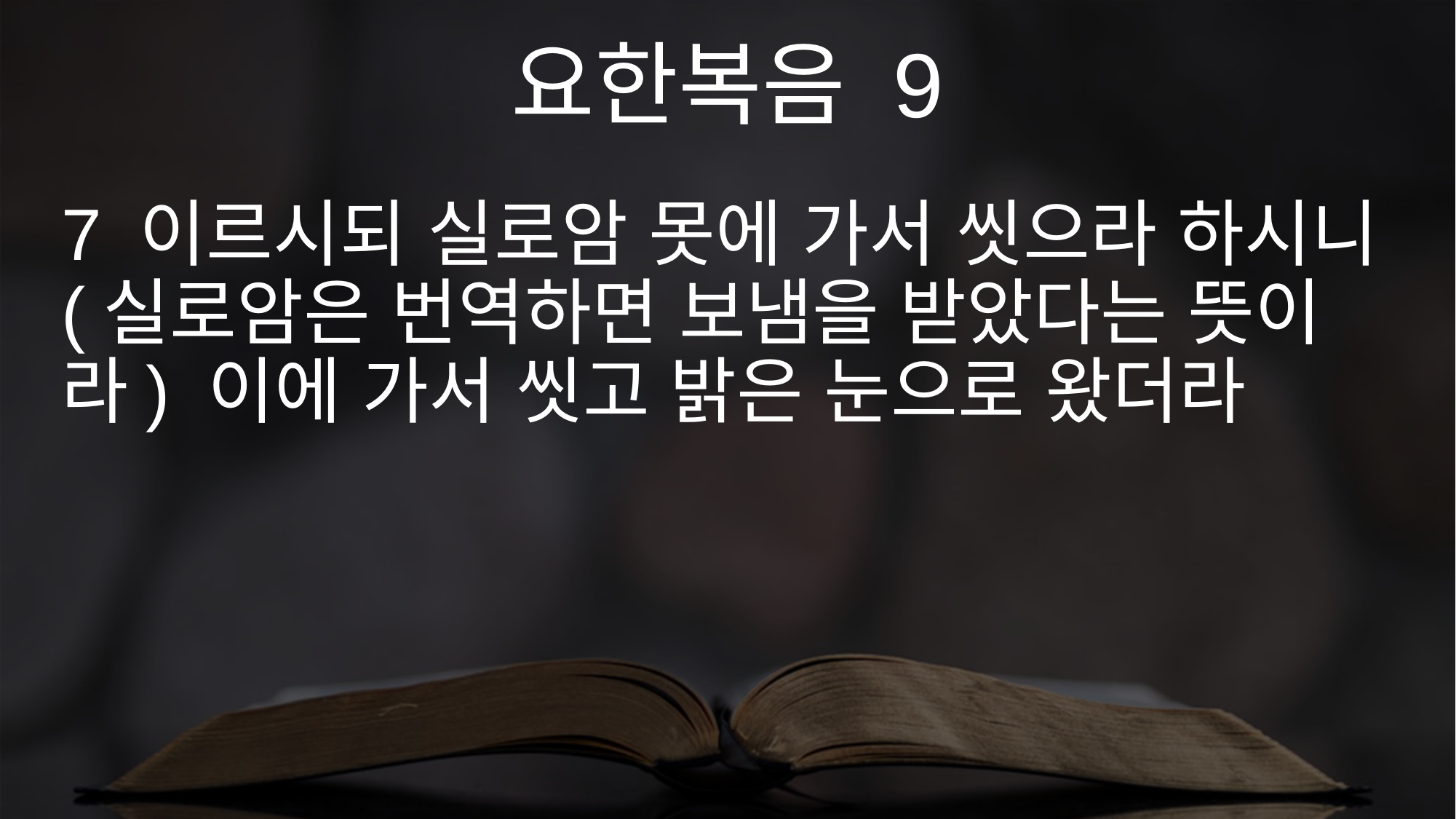

요한복음 9
7 이르시되 실로암 못에 가서 씻으라 하시니 (실로암은 번역하면 보냄을 받았다는 뜻이라) 이에 가서 씻고 밝은 눈으로 왔더라